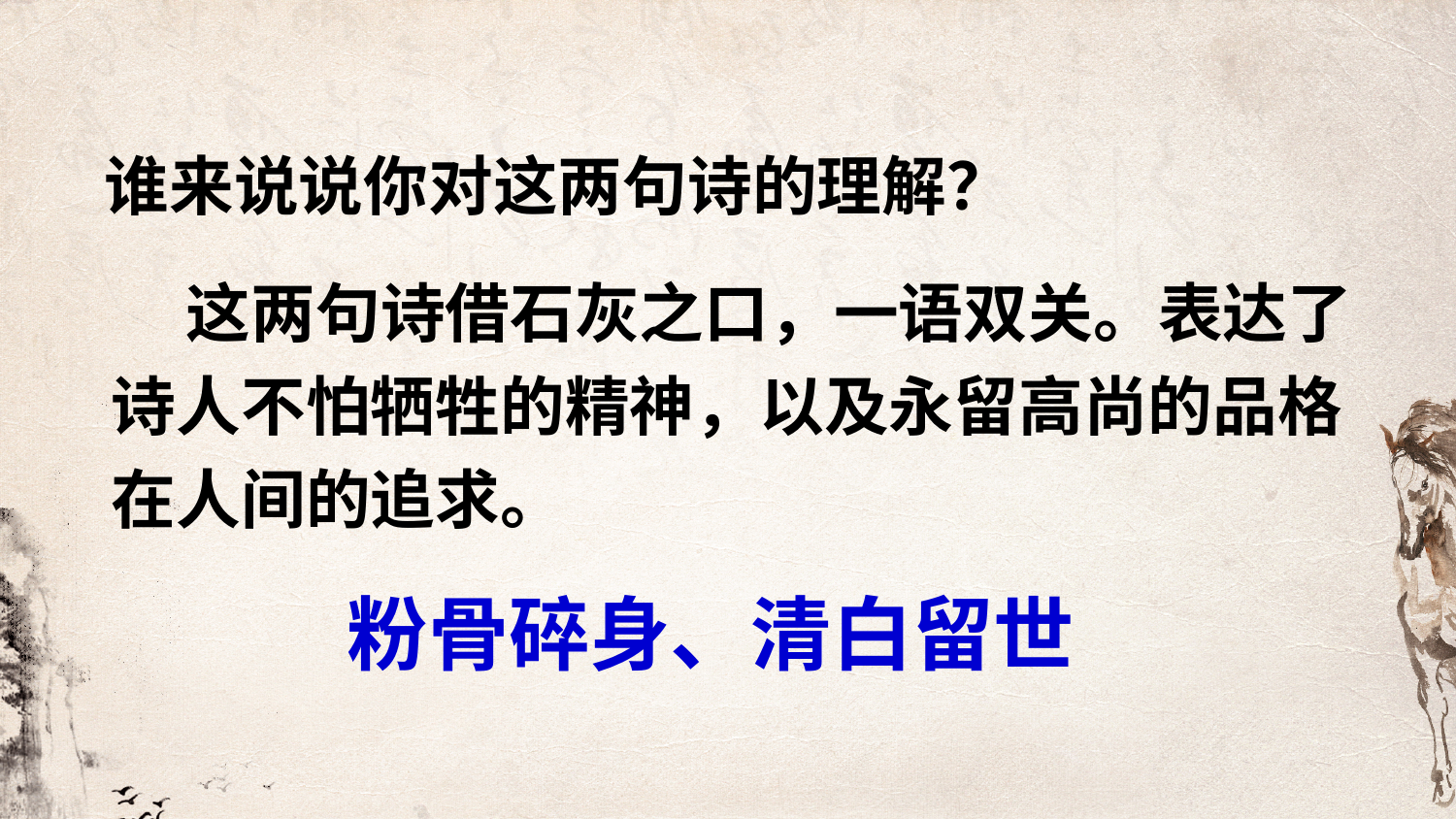

谁来说说你对这两句诗的理解？
    这两句诗借石灰之口，一语双关。表达了诗人不怕牺牲的精神，以及永留高尚的品格在人间的追求。
粉骨碎身、清白留世